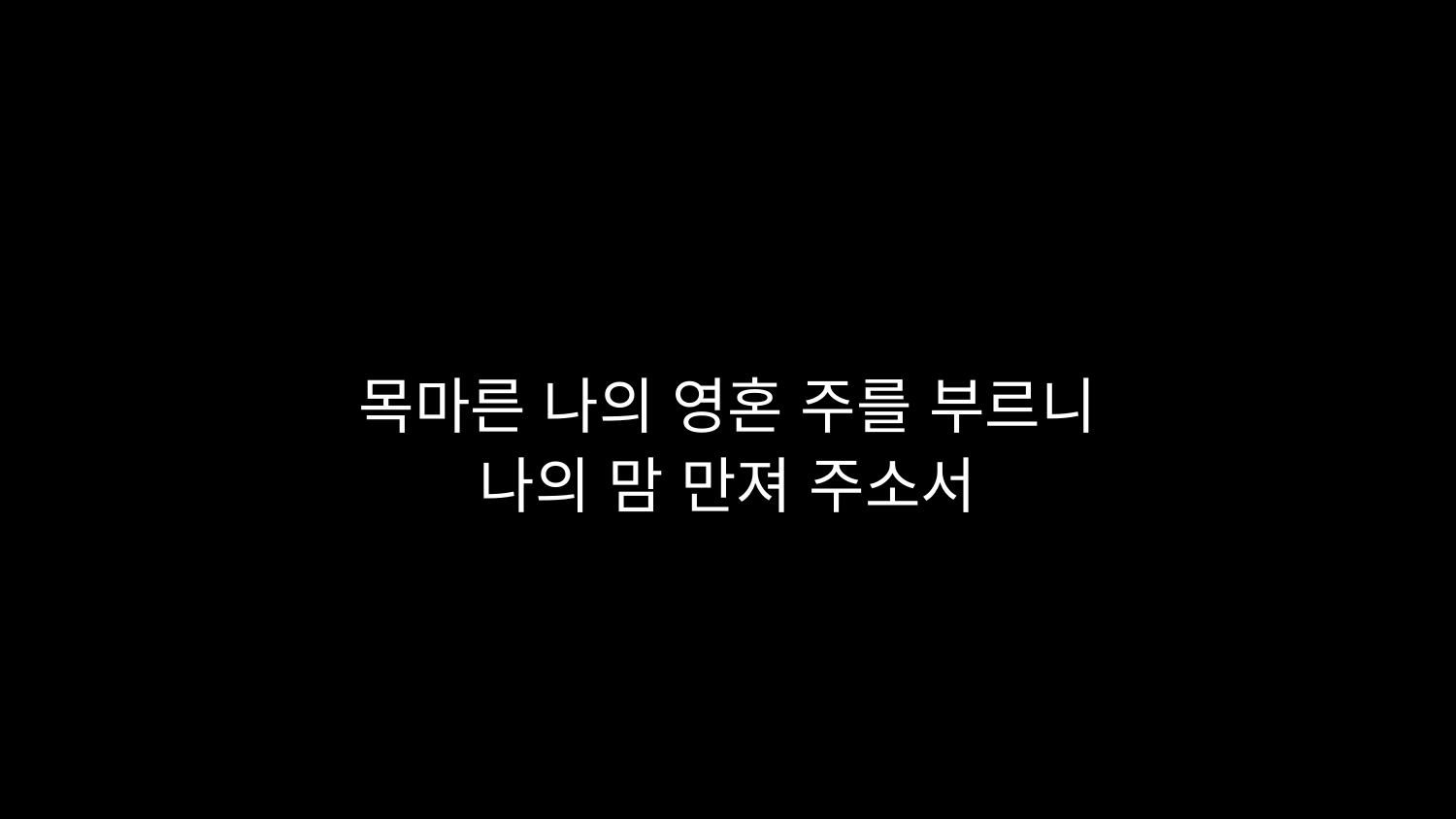

# 목마른 나의 영혼 주를 부르니 나의 맘 만져 주소서